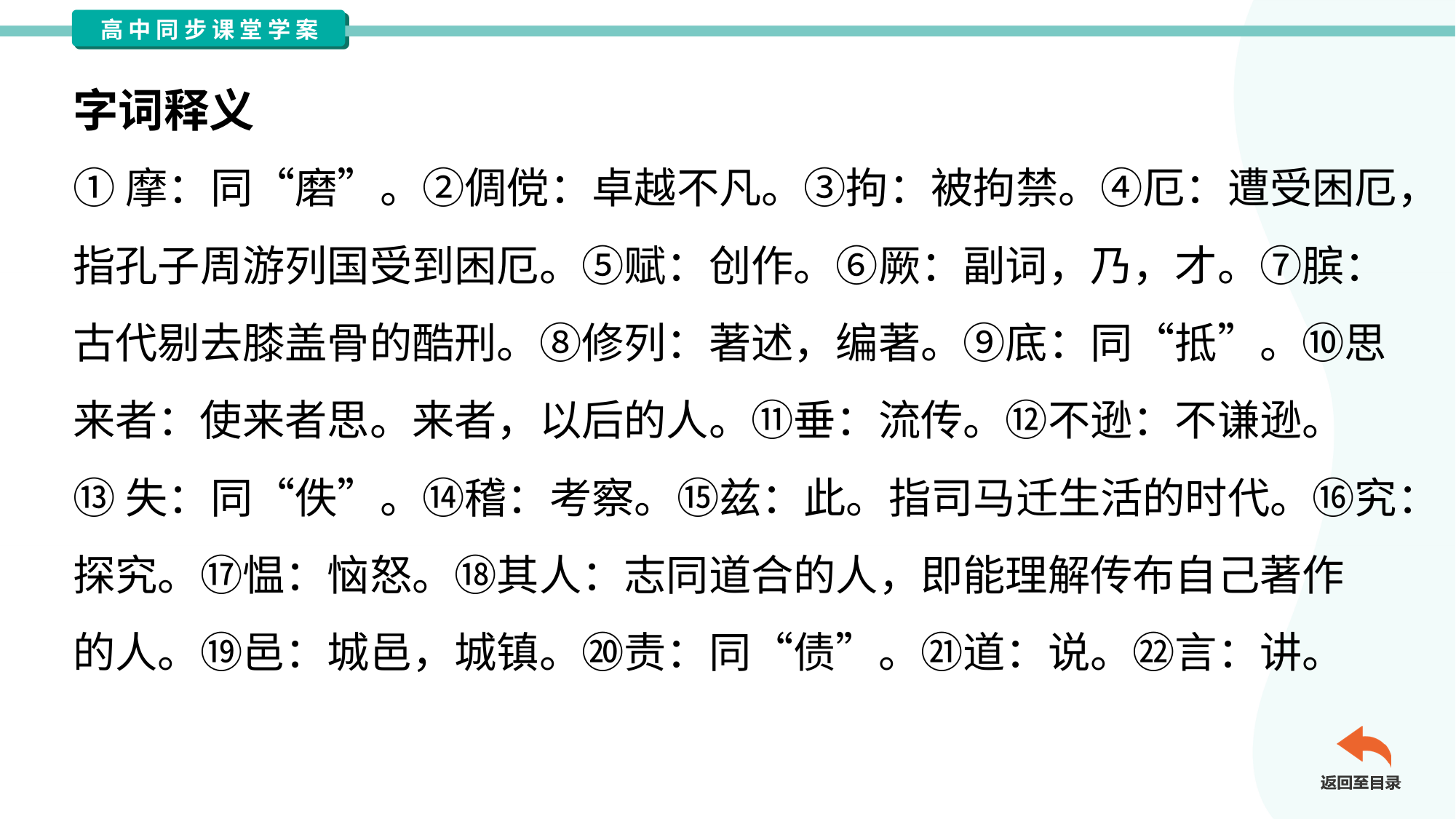

字词释义
①摩：同“磨”。②倜傥：卓越不凡。③拘：被拘禁。④厄：遭受困厄，
指孔子周游列国受到困厄。⑤赋：创作。⑥厥：副词，乃，才。⑦膑：
古代剔去膝盖骨的酷刑。⑧修列：著述，编著。⑨底：同“抵”。⑩思
来者：使来者思。来者，以后的人。⑪垂：流传。⑫不逊：不谦逊。
⑬失：同“佚”。⑭稽：考察。⑮兹：此。指司马迁生活的时代。⑯究：
探究。⑰愠：恼怒。⑱其人：志同道合的人，即能理解传布自己著作
的人。⑲邑：城邑，城镇。⑳责：同“债”。㉑道：说。㉒言：讲。